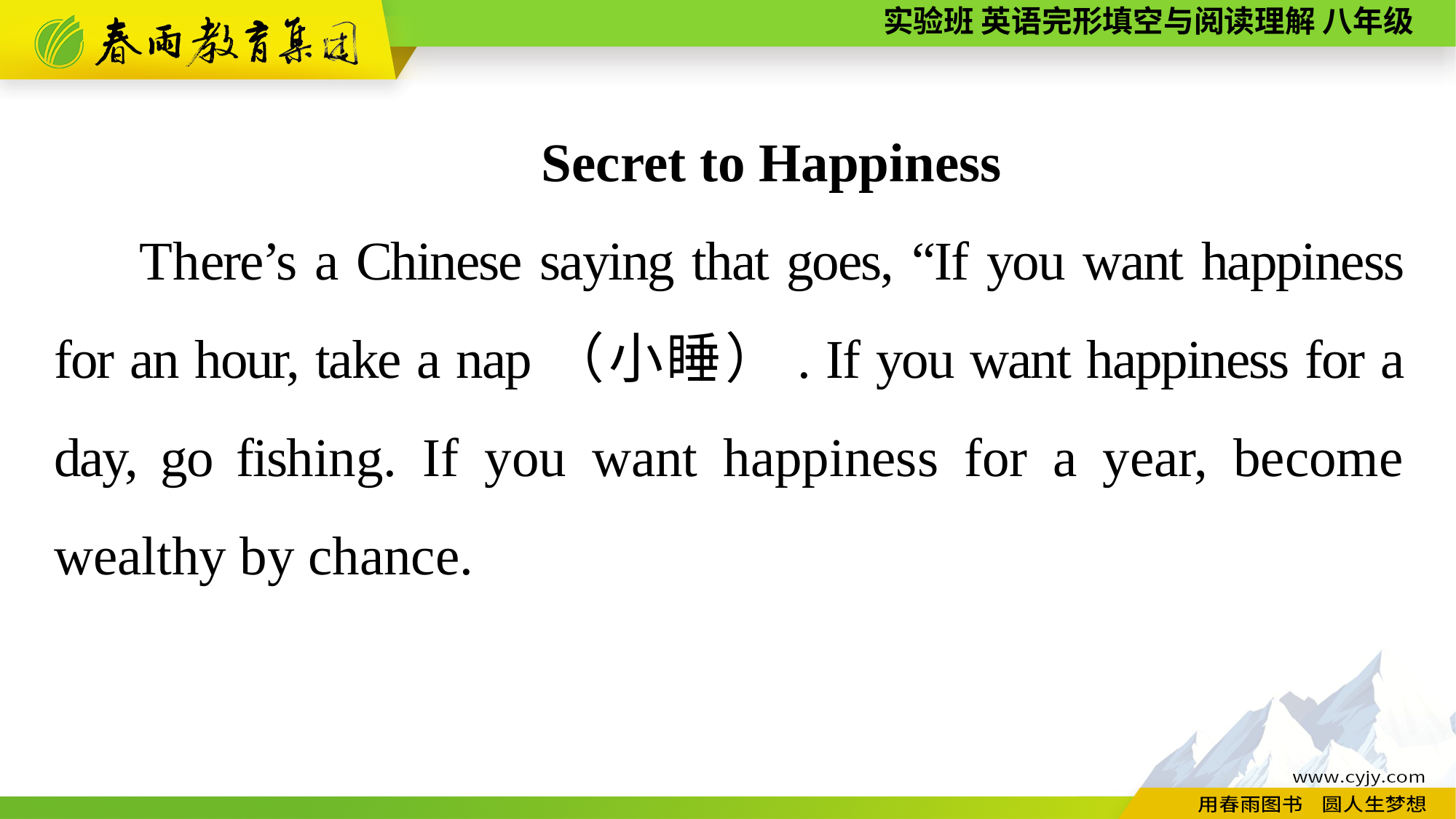

Secret to Happiness
There’s a Chinese saying that goes, “If you want happiness for an hour, take a nap（小睡）. If you want happiness for a day, go fishing. If you want happiness for a year, become wealthy by chance.